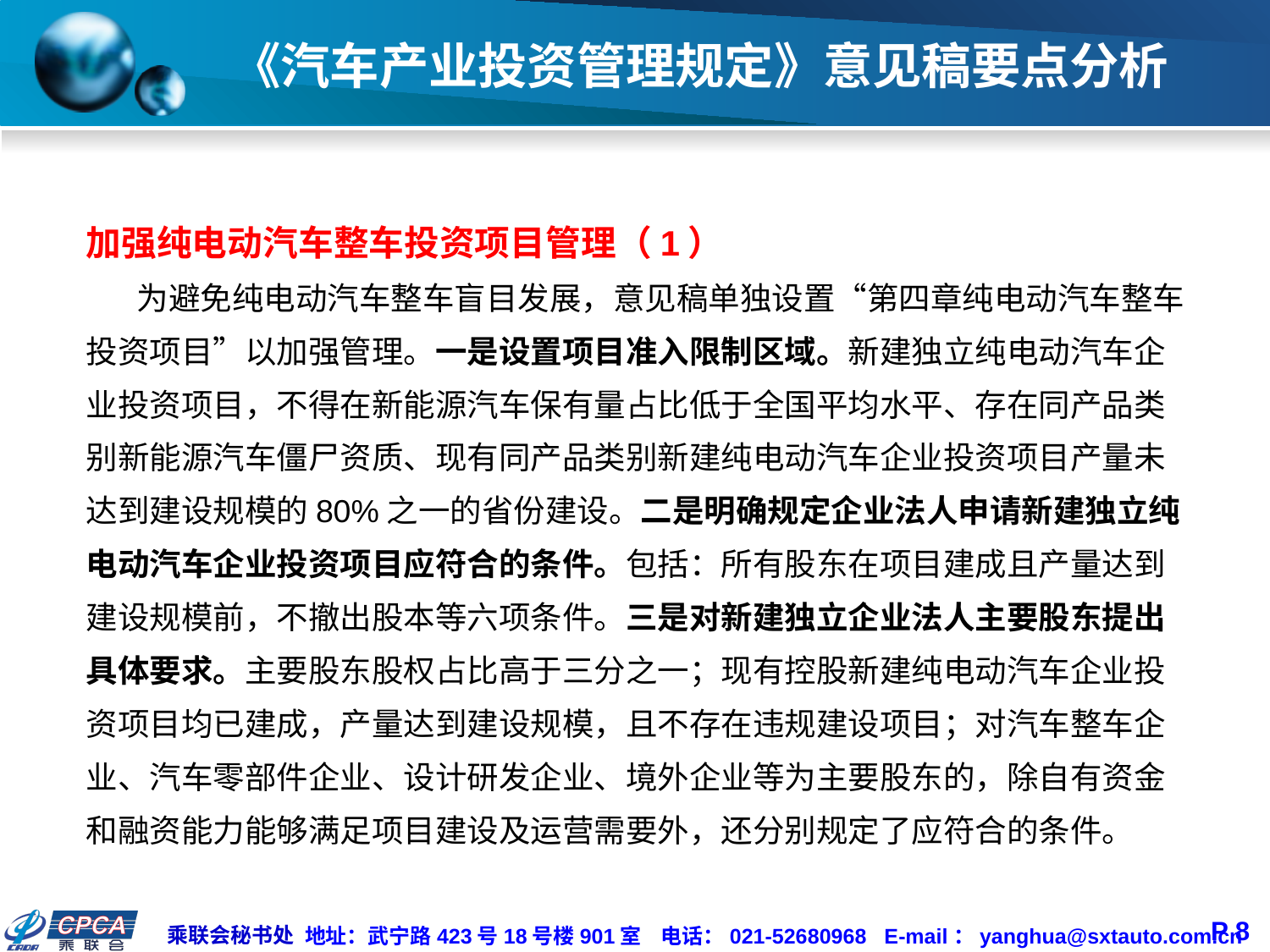

# 《汽车产业投资管理规定》意见稿要点分析
加强纯电动汽车整车投资项目管理（1）
      为避免纯电动汽车整车盲目发展，意见稿单独设置“第四章纯电动汽车整车投资项目”以加强管理。一是设置项目准入限制区域。新建独立纯电动汽车企业投资项目，不得在新能源汽车保有量占比低于全国平均水平、存在同产品类别新能源汽车僵尸资质、现有同产品类别新建纯电动汽车企业投资项目产量未达到建设规模的80%之一的省份建设。二是明确规定企业法人申请新建独立纯电动汽车企业投资项目应符合的条件。包括：所有股东在项目建成且产量达到建设规模前，不撤出股本等六项条件。三是对新建独立企业法人主要股东提出具体要求。主要股东股权占比高于三分之一；现有控股新建纯电动汽车企业投资项目均已建成，产量达到建设规模，且不存在违规建设项目；对汽车整车企业、汽车零部件企业、设计研发企业、境外企业等为主要股东的，除自有资金和融资能力能够满足项目建设及运营需要外，还分别规定了应符合的条件。